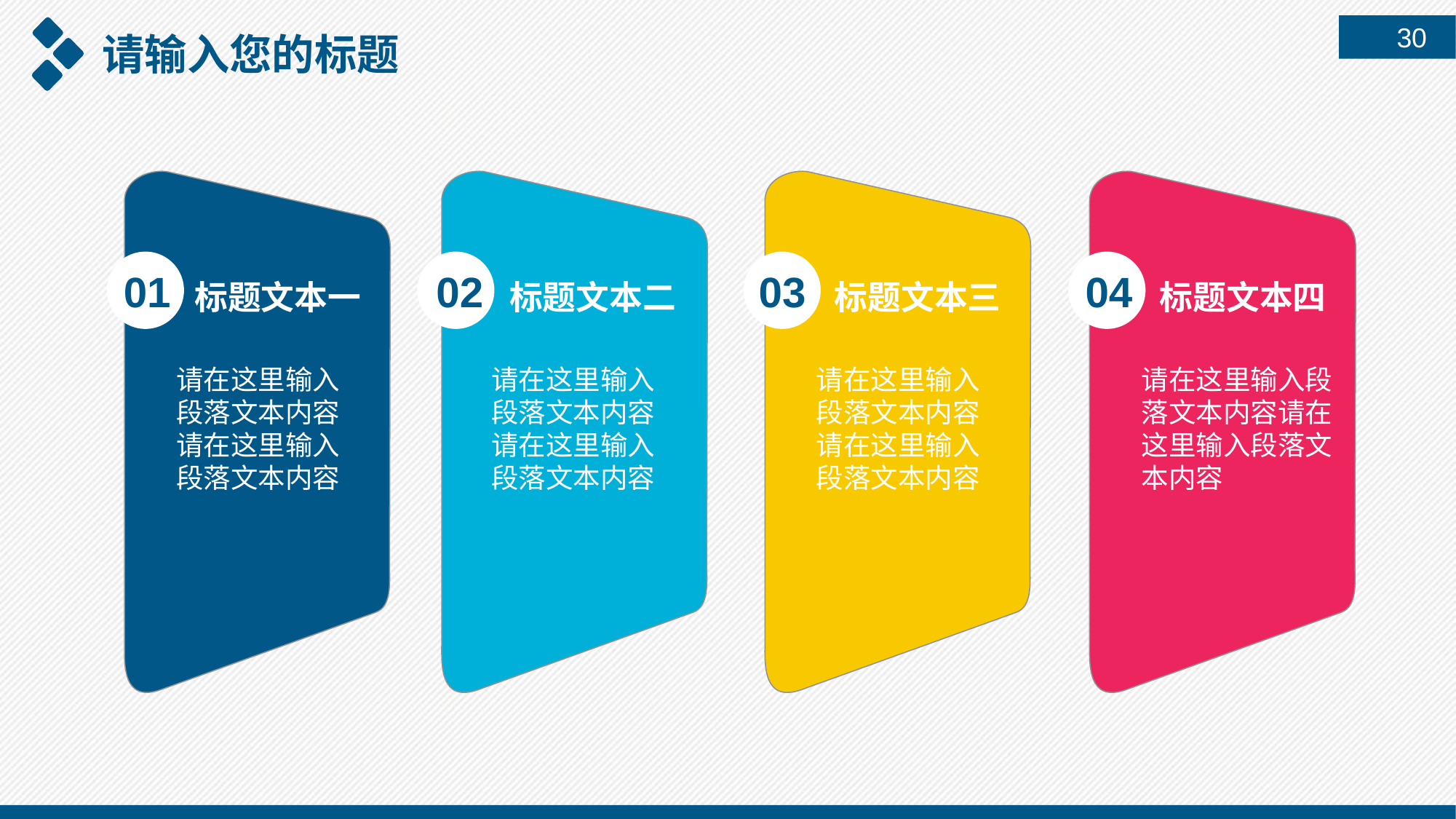

30

请输入您的标题

01

02

03

04
标题文本一
标题文本二
标题文本三
标题文本四
请在这里输入段落文本内容请在这里输入段落文本内容
请在这里输入段落文本内容请在这里输入段落文本内容
请在这里输入段落文本内容请在这里输入段落文本内容
请在这里输入段落文本内容请在这里输入段落文本内容